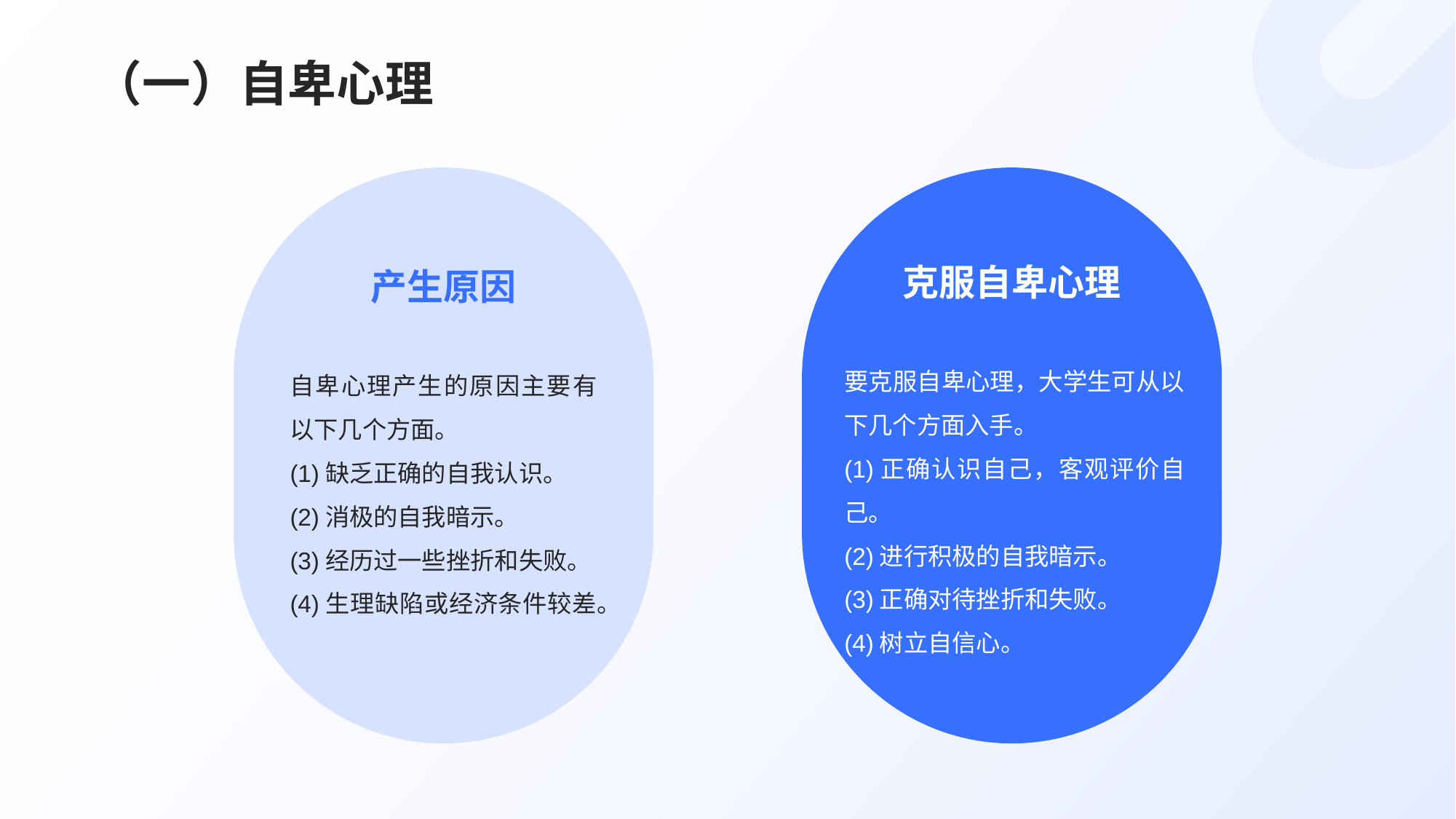

# （一）自卑心理

克服自卑心理
产生原因
要克服自卑心理，大学生可从以下几个方面入手。
(1)正确认识自己，客观评价自己。
(2)进行积极的自我暗示。
(3)正确对待挫折和失败。
(4)树立自信心。
自卑心理产生的原因主要有以下几个方面。
(1)缺乏正确的自我认识。
(2)消极的自我暗示。
(3)经历过一些挫折和失败。
(4)生理缺陷或经济条件较差。